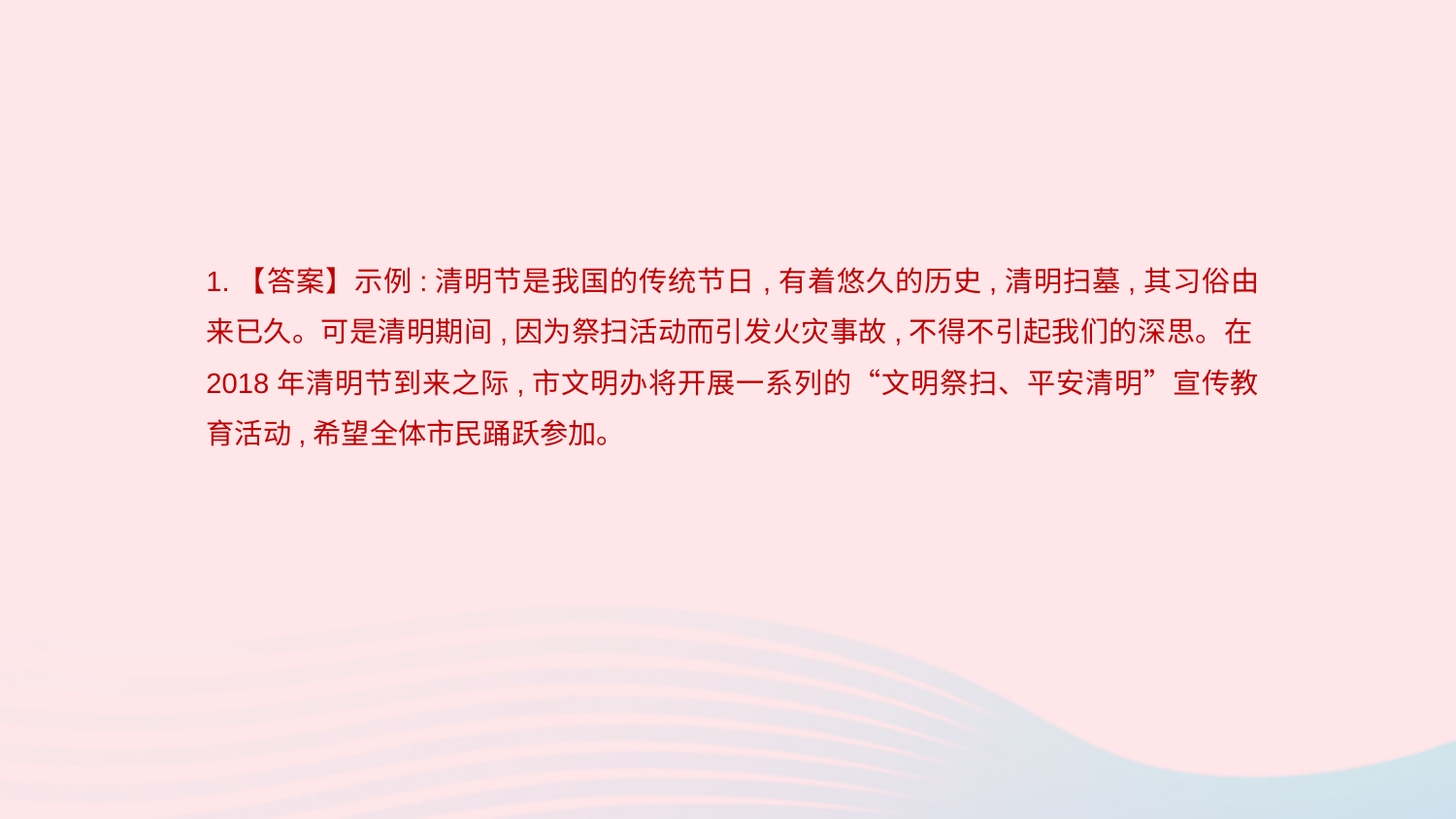

1.【答案】示例:清明节是我国的传统节日,有着悠久的历史,清明扫墓,其习俗由来已久。可是清明期间,因为祭扫活动而引发火灾事故,不得不引起我们的深思。在2018年清明节到来之际,市文明办将开展一系列的“文明祭扫、平安清明”宣传教育活动,希望全体市民踊跃参加。